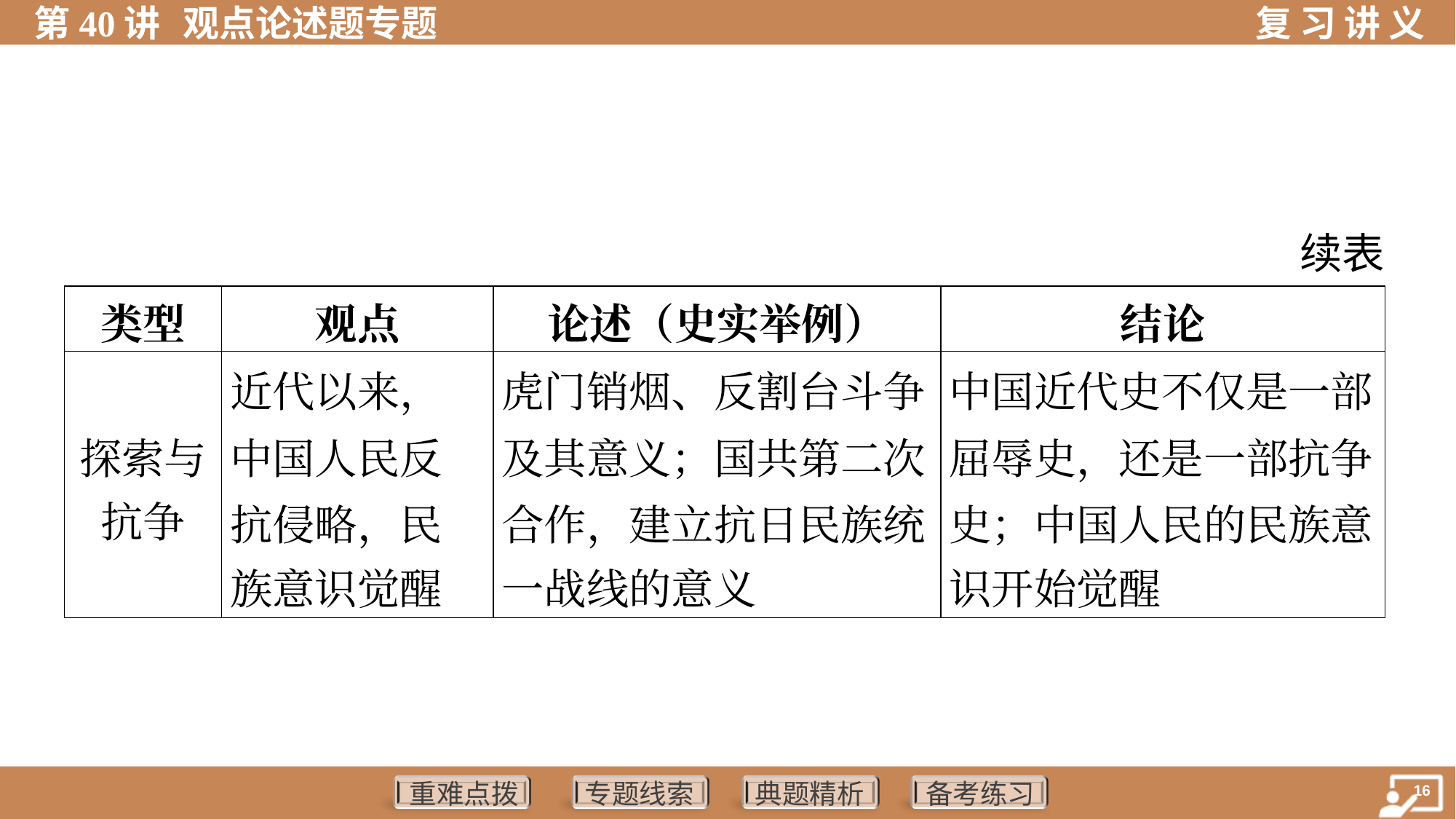

续表
| 类型 | 观点 | 论述（史实举例） | 结论 |
| --- | --- | --- | --- |
| 探索与 抗争 | 近代以来， 中国人民反 抗侵略，民 族意识觉醒 | 虎门销烟、反割台斗争 及其意义；国共第二次 合作，建立抗日民族统 一战线的意义 | 中国近代史不仅是一部 屈辱史，还是一部抗争 史；中国人民的民族意 识开始觉醒 |